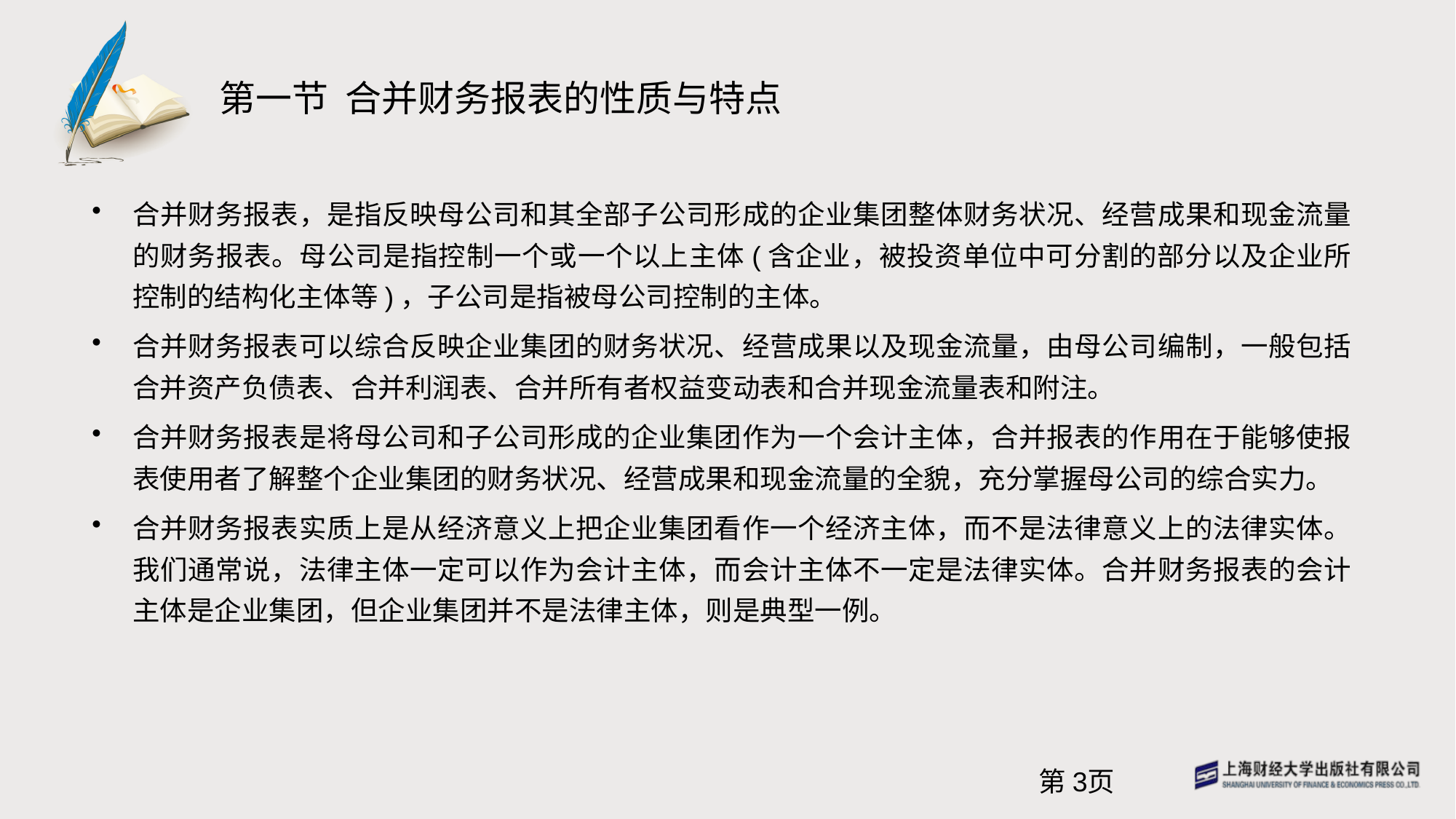

# 第一节  合并财务报表的性质与特点
合并财务报表，是指反映母公司和其全部子公司形成的企业集团整体财务状况、经营成果和现金流量的财务报表。母公司是指控制一个或一个以上主体(含企业，被投资单位中可分割的部分以及企业所控制的结构化主体等)，子公司是指被母公司控制的主体。
合并财务报表可以综合反映企业集团的财务状况、经营成果以及现金流量，由母公司编制，一般包括合并资产负债表、合并利润表、合并所有者权益变动表和合并现金流量表和附注。
合并财务报表是将母公司和子公司形成的企业集团作为一个会计主体，合并报表的作用在于能够使报表使用者了解整个企业集团的财务状况、经营成果和现金流量的全貌，充分掌握母公司的综合实力。
合并财务报表实质上是从经济意义上把企业集团看作一个经济主体，而不是法律意义上的法律实体。我们通常说，法律主体一定可以作为会计主体，而会计主体不一定是法律实体。合并财务报表的会计主体是企业集团，但企业集团并不是法律主体，则是典型一例。

3